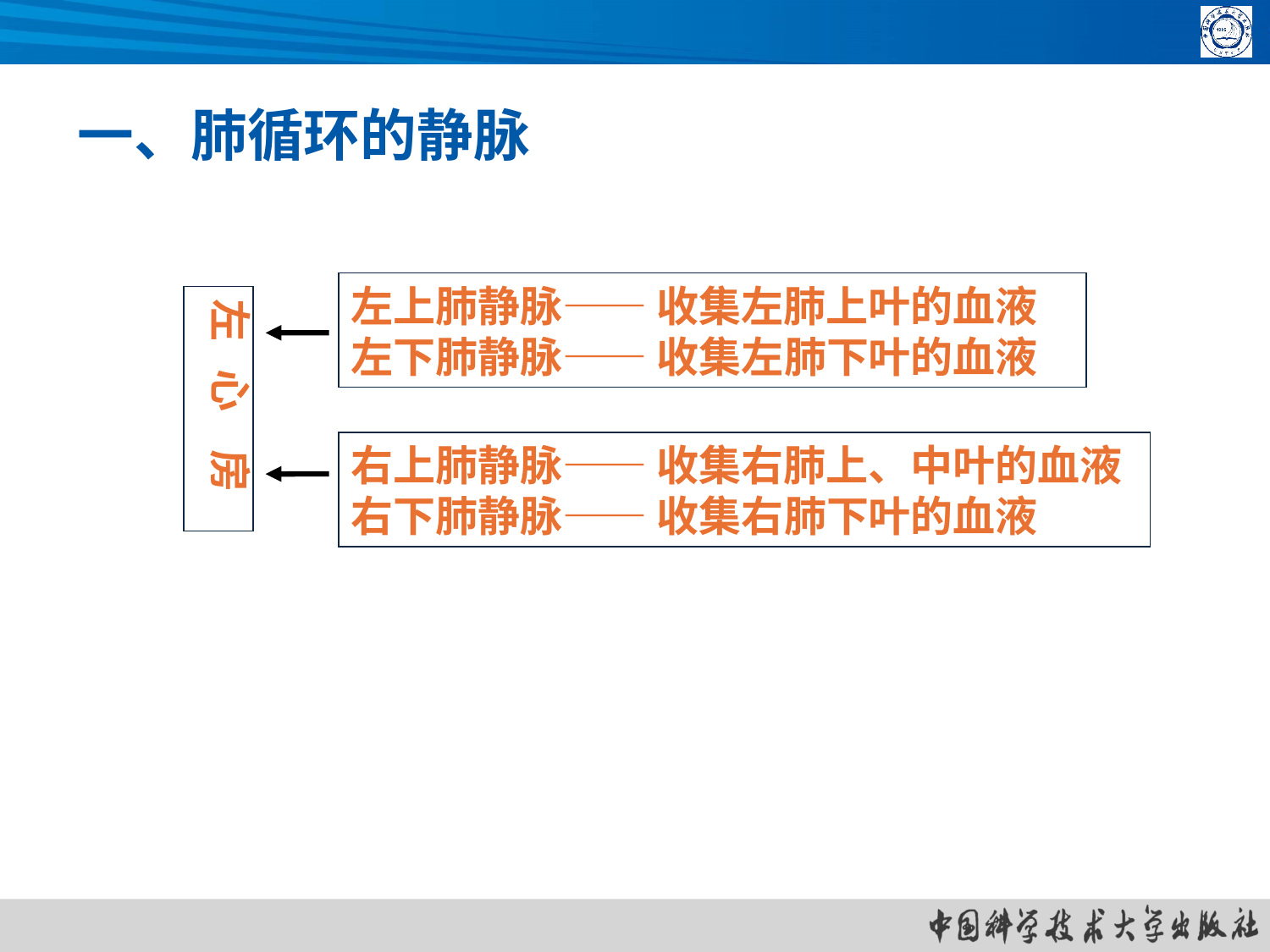

一、肺循环的静脉

左上肺静脉—— 收集左肺上叶的血液
左下肺静脉—— 收集左肺下叶的血液
左   心    房

右上肺静脉—— 收集右肺上、中叶的血液
右下肺静脉—— 收集右肺下叶的血液